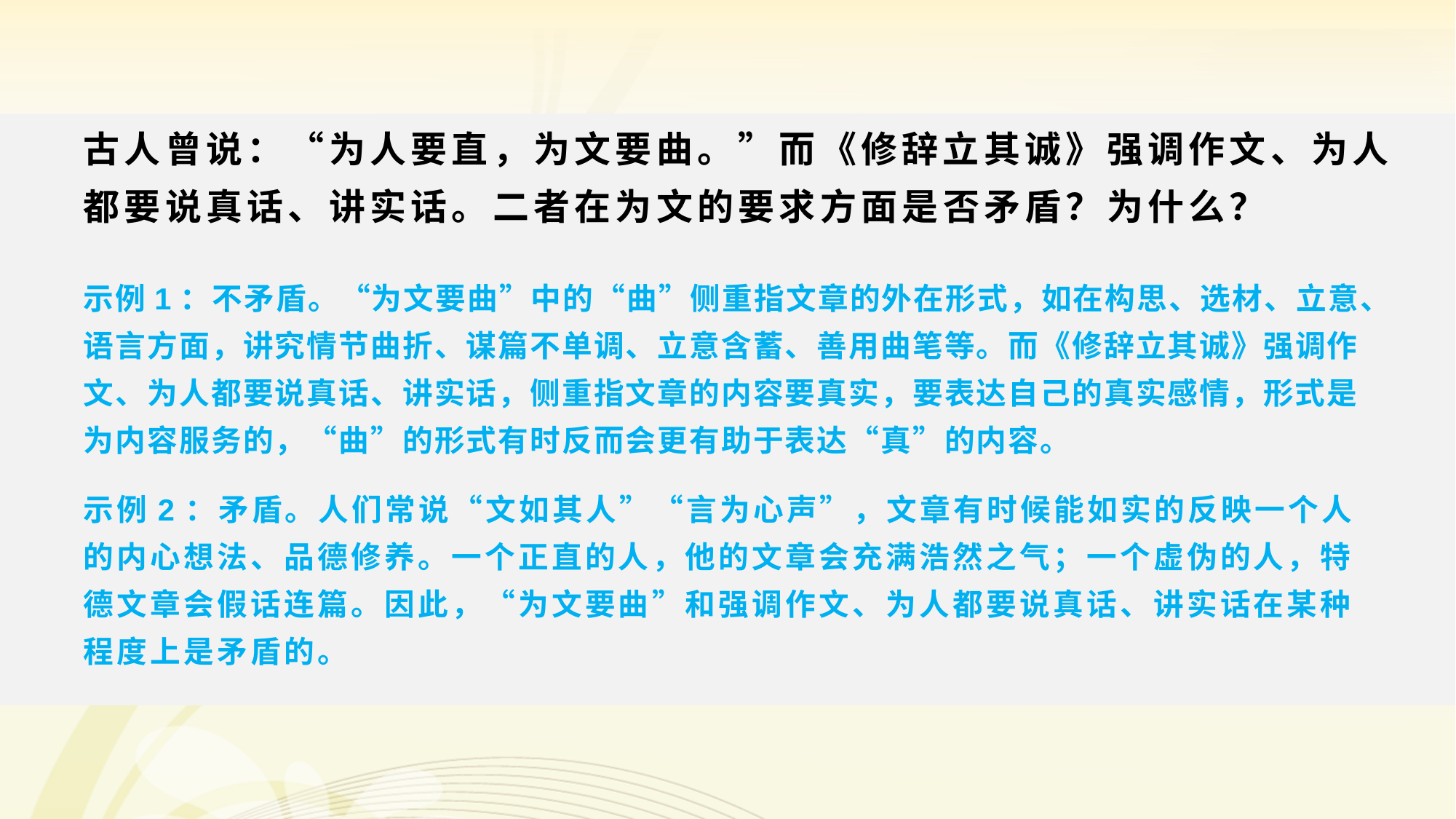

古人曾说：“为人要直，为文要曲。”而《修辞立其诚》强调作文、为人都要说真话、讲实话。二者在为文的要求方面是否矛盾？为什么？
示例1：不矛盾。“为文要曲”中的“曲”侧重指文章的外在形式，如在构思、选材、立意、语言方面，讲究情节曲折、谋篇不单调、立意含蓄、善用曲笔等。而《修辞立其诚》强调作文、为人都要说真话、讲实话，侧重指文章的内容要真实，要表达自己的真实感情，形式是为内容服务的，“曲”的形式有时反而会更有助于表达“真”的内容。
示例2：矛盾。人们常说“文如其人”“言为心声”，文章有时候能如实的反映一个人的内心想法、品德修养。一个正直的人，他的文章会充满浩然之气；一个虚伪的人，特德文章会假话连篇。因此，“为文要曲”和强调作文、为人都要说真话、讲实话在某种程度上是矛盾的。